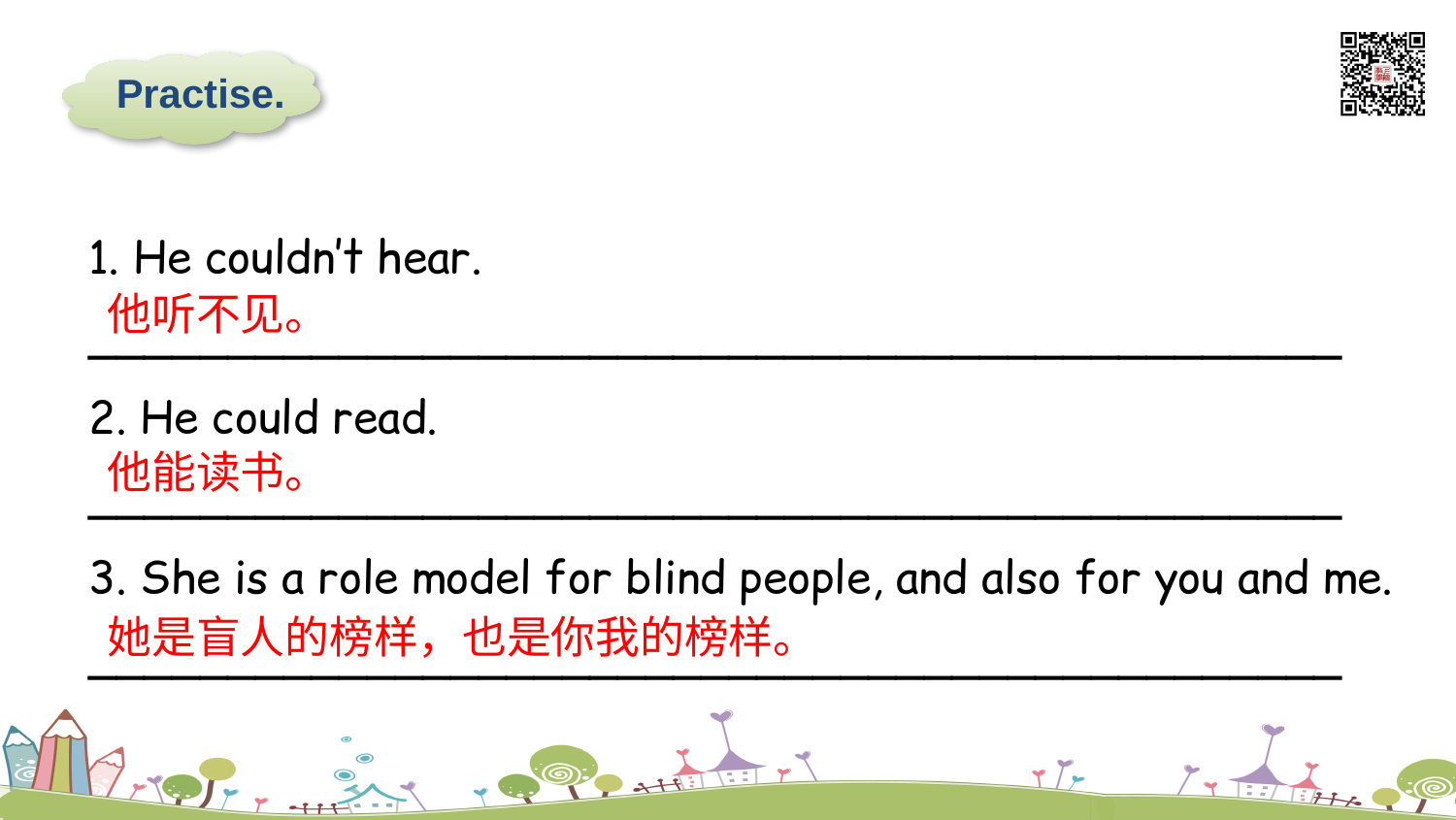

Practise.
1. He couldn’t hear. _____________________________________________
2. He could read.
_____________________________________________
3. She is a role model for blind people, and also for you and me.
_____________________________________________

他听不见。
他能读书。
她是盲人的榜样，也是你我的榜样。